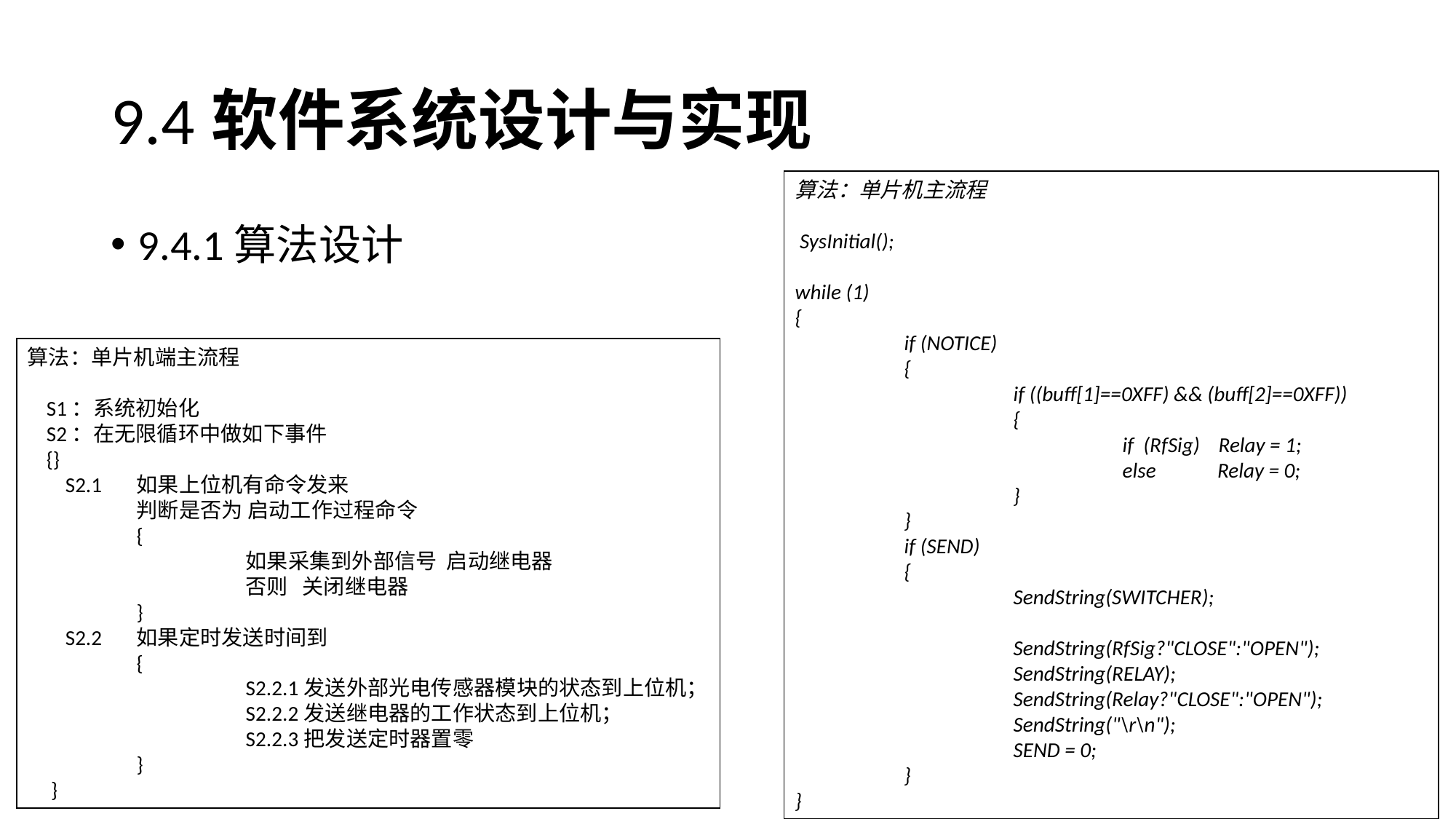

# 9.4软件系统设计与实现
算法：单片机主流程

 SysInitial();

while (1)
{
 	if (NOTICE)
    	{
          		if ((buff[1]==0XFF) && (buff[2]==0XFF))
        		{
			if  (RfSig)    Relay = 1;
			else             Relay = 0;
        		}
	}
	if (SEND)
	{
		SendString(SWITCHER);
		SendString(RfSig?"CLOSE":"OPEN");
		SendString(RELAY);
		SendString(Relay?"CLOSE":"OPEN");
		SendString("\r\n");
		SEND = 0;
	}
}
9.4.1算法设计

算法：单片机端主流程

    S1：系统初始化
    S2：在无限循环中做如下事件
    {}
        S2.1	如果上位机有命令发来
       	判断是否为 启动工作过程命令
	{
		如果采集到外部信号  启动继电器
                		否则   关闭继电器
	}
        S2.2	如果定时发送时间到
	{
		S2.2.1发送外部光电传感器模块的状态到上位机；
		S2.2.2发送继电器的工作状态到上位机；
		S2.2.3把发送定时器置零
	}
     }